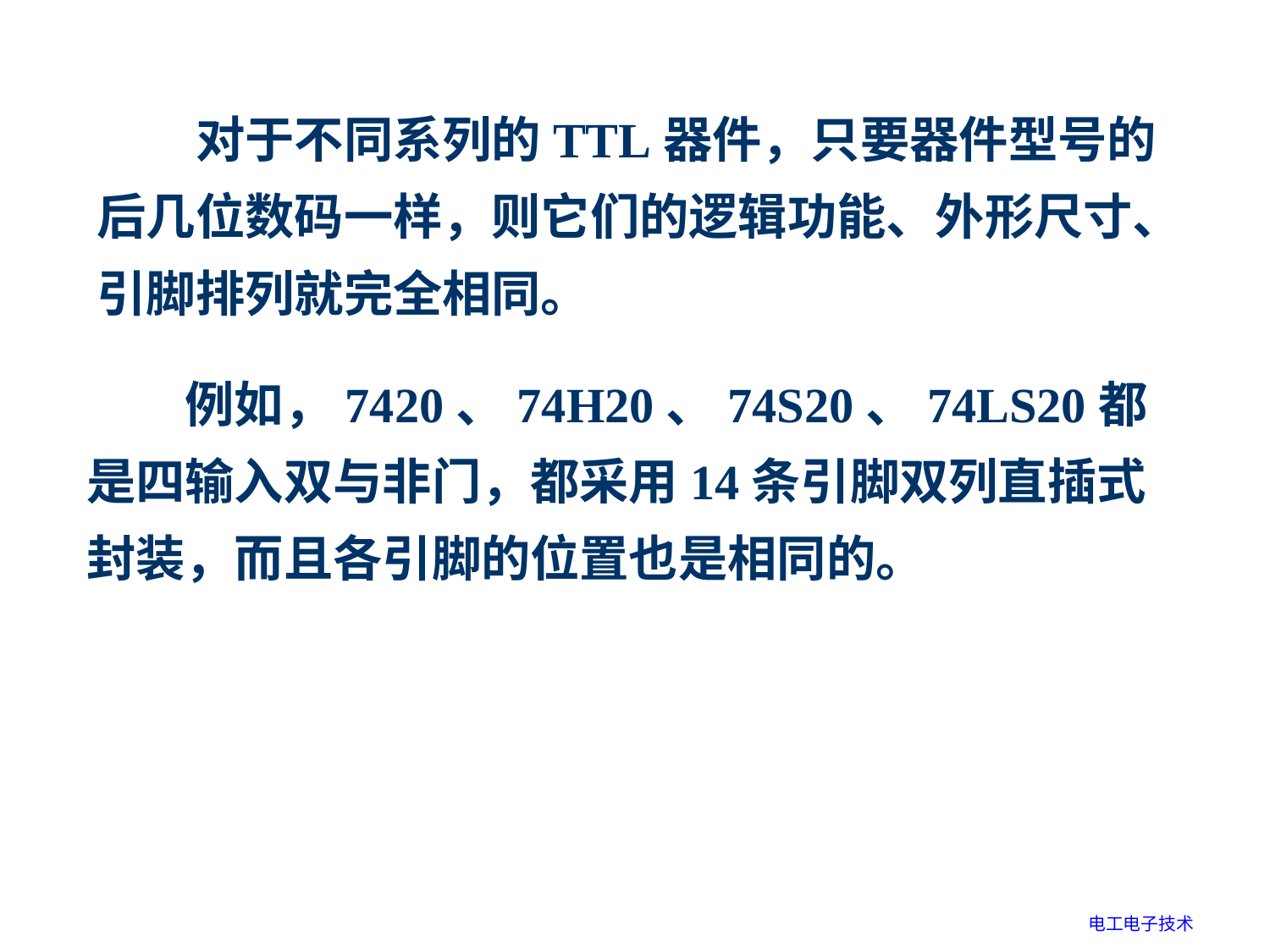

对于不同系列的TTL器件，只要器件型号的后几位数码一样，则它们的逻辑功能、外形尺寸、引脚排列就完全相同。
　　例如，7420、74H20、74S20、74LS20都是四输入双与非门，都采用14条引脚双列直插式封装，而且各引脚的位置也是相同的。
电工电子技术
92